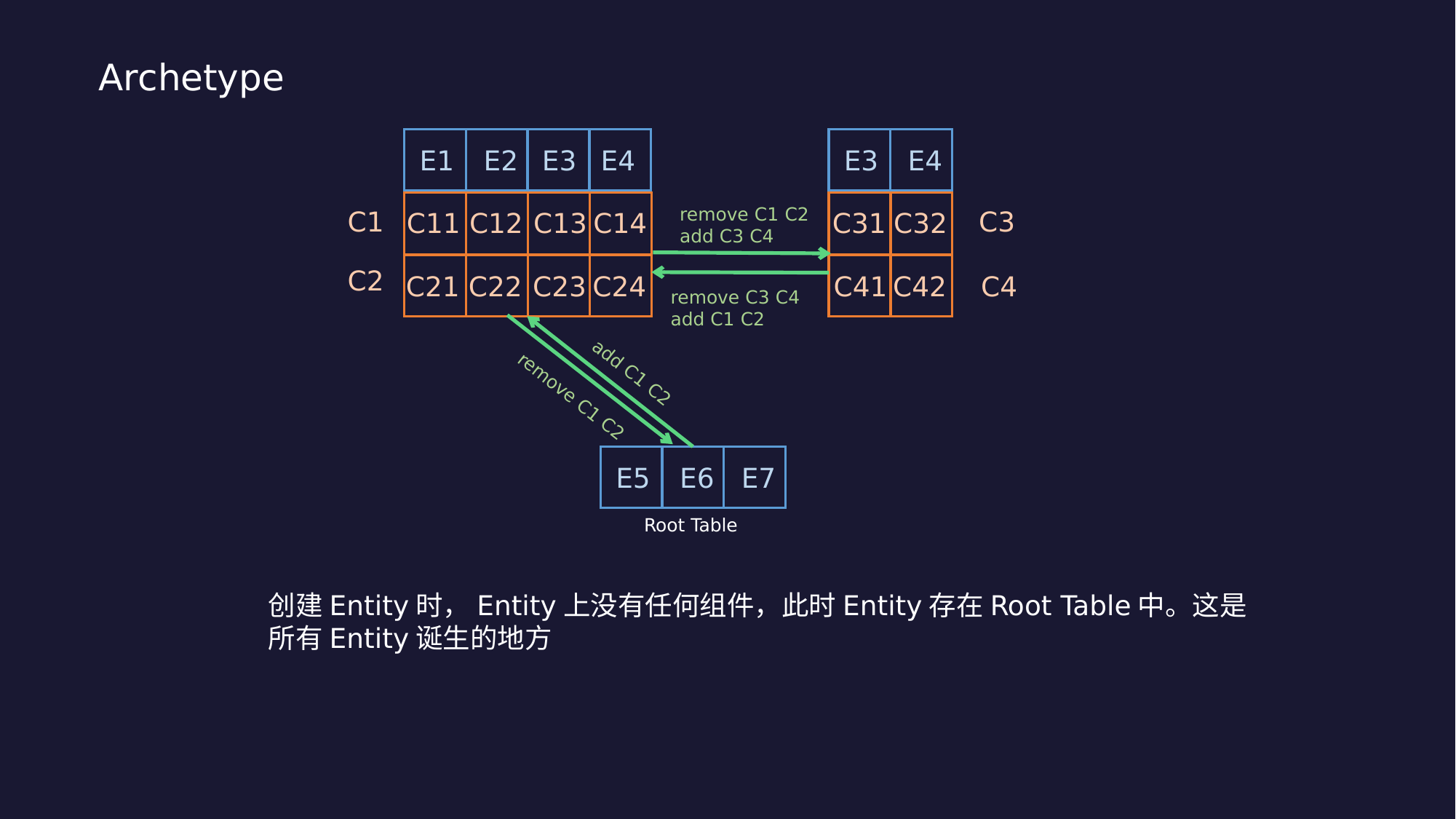

Archetype

E1
E2
E3
E4
E3
E4

remove C1 C2
add C3 C4
C1
C3
C12
C14
C32
C11
C13
C31

C2
C22
C24
C42
C4
C21
C23
C41
remove C3 C4
add C1 C2
add C1 C2
remove C1 C2

E5
E6
E7
Root Table
创建Entity时，Entity上没有任何组件，此时Entity存在Root Table中。这是所有Entity诞生的地方